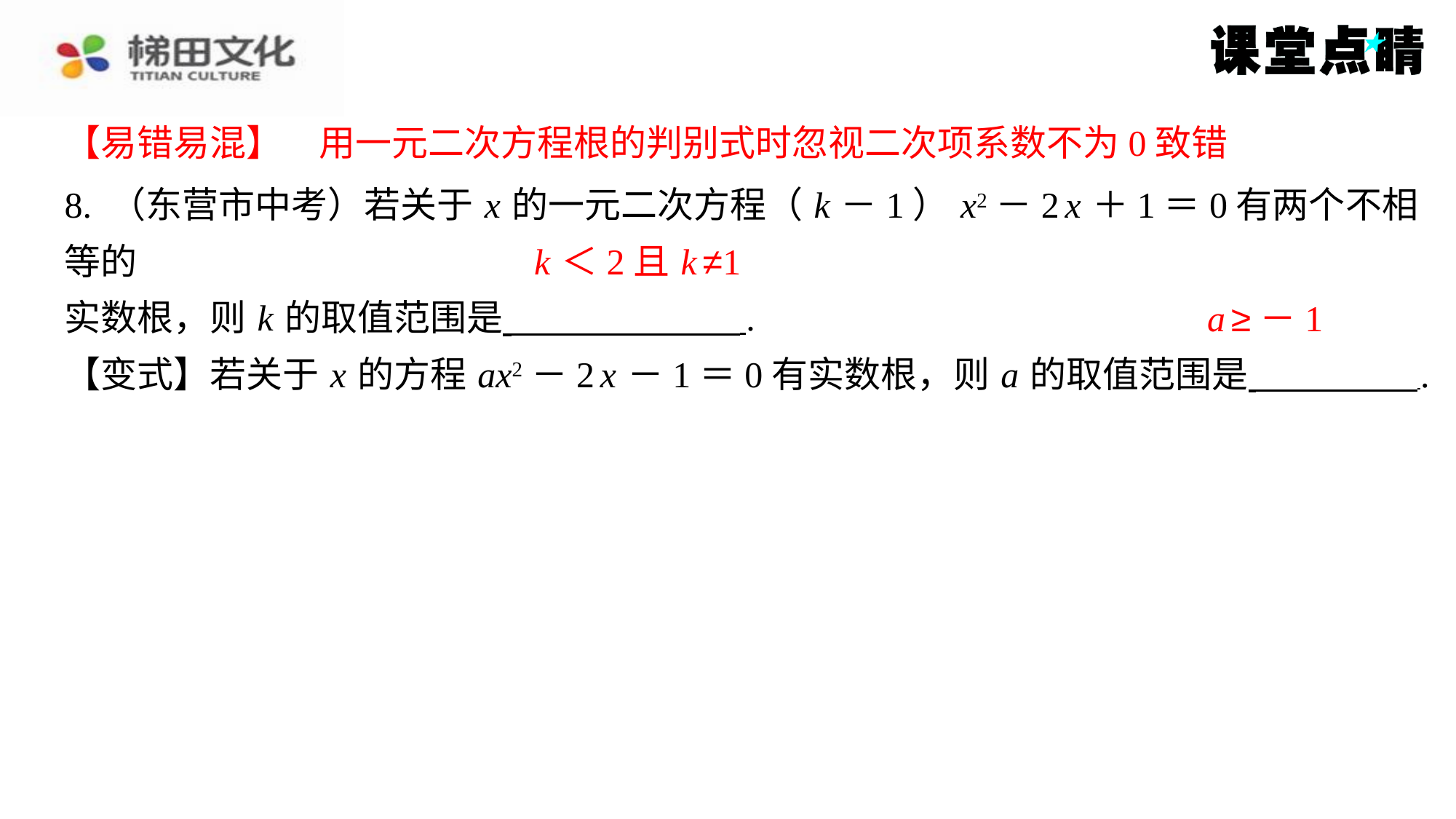

【易错易混】　用一元二次方程根的判别式时忽视二次项系数不为0致错
【易错易混】　用一元二次方程根的判别式时忽视二次项系数不为0致错
8. （东营市中考）若关于 x 的一元二次方程（ k －1） x2－2 x ＋1＝0有两个不相等的
实数根，则 k 的取值范围是                                    ⁠.
【变式】若关于 x 的方程 ax2－2 x －1＝0有实数根，则 a 的取值范围是                          ⁠.
k ＜2且 k ≠1
a ≥－1